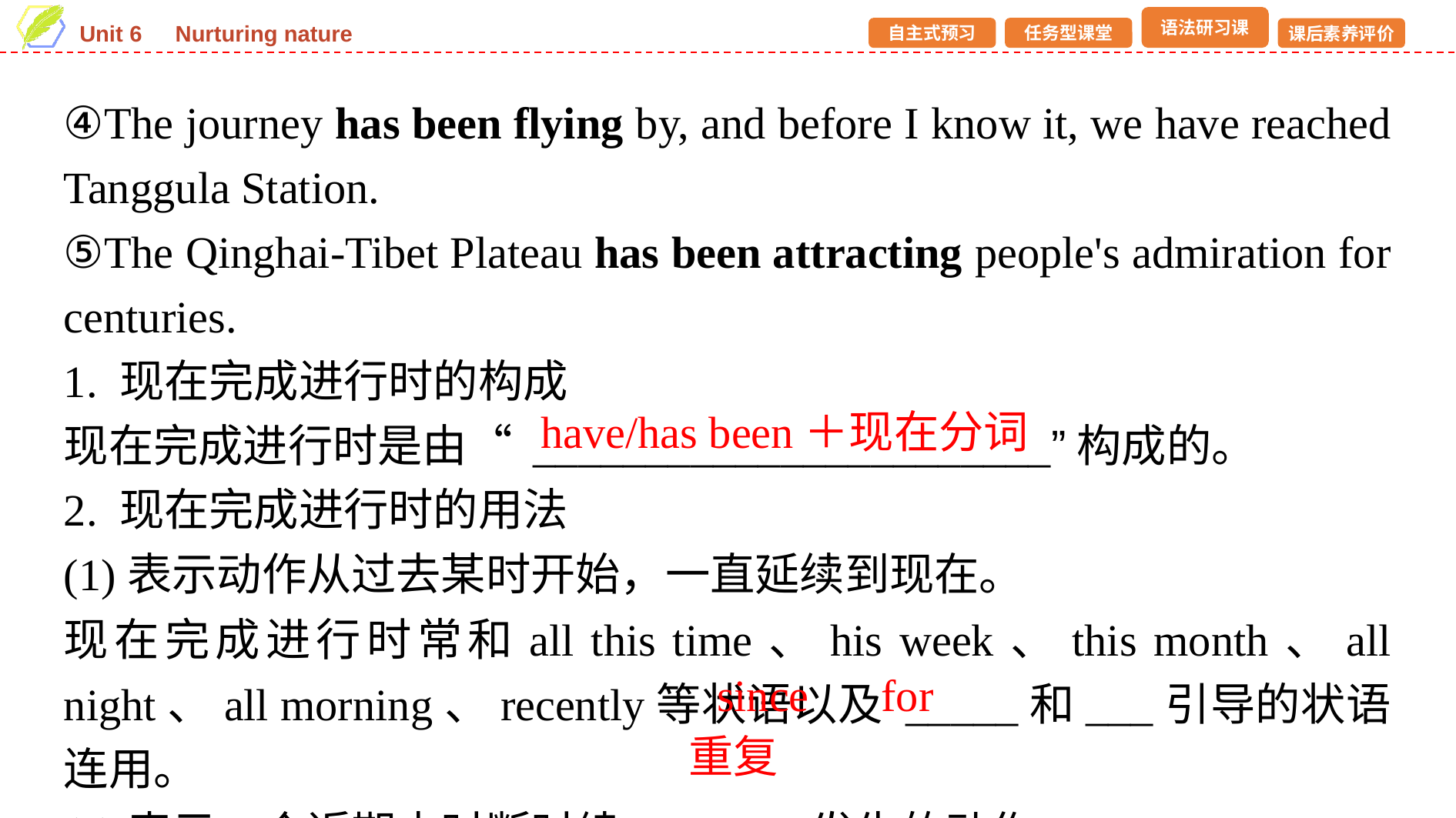

④The journey has been flying by, and before I know it, we have reached Tanggula Station.
⑤The Qinghai-Tibet Plateau has been attracting people's admiration for centuries.
1. 现在完成进行时的构成
现在完成进行时是由“ _______________________”构成的。
2. 现在完成进行时的用法
(1)表示动作从过去某时开始，一直延续到现在。
现在完成进行时常和all this time、his week、this month、all night、all morning、recently等状语以及 _____和___引导的状语连用。
(2)表示一个近期内时断时续、 _____发生的动作。
have/has been＋现在分词
since
for
重复